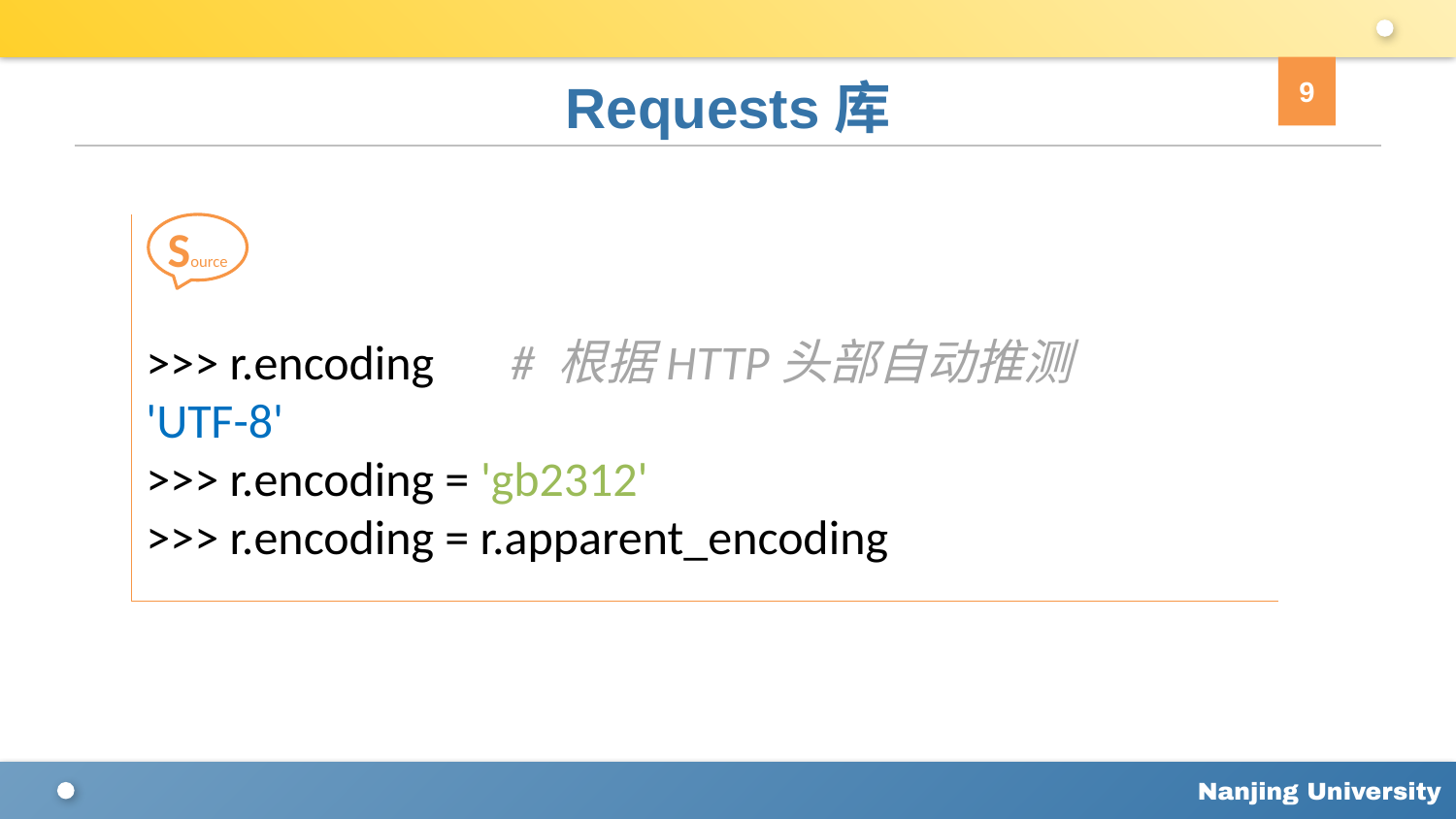

9
# Requests库
Source

>>> r.encoding       # 根据HTTP头部自动推测
'UTF-8'
>>> r.encoding = 'gb2312'
>>> r.encoding = r.apparent_encoding